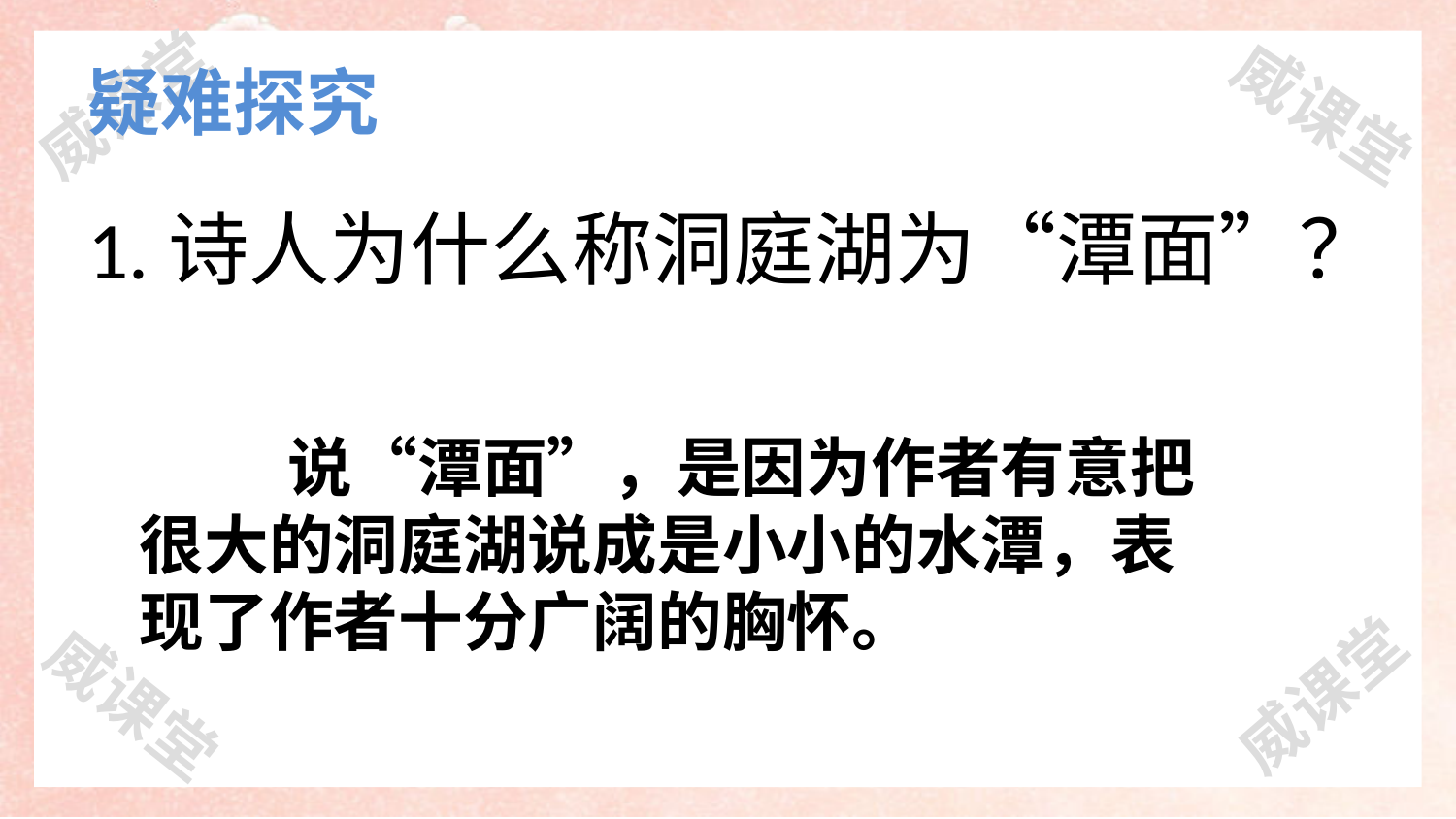

# 疑难探究
1.诗人为什么称洞庭湖为“潭面”？
         说“潭面”，是因为作者有意把很大的洞庭湖说成是小小的水潭，表现了作者十分广阔的胸怀。